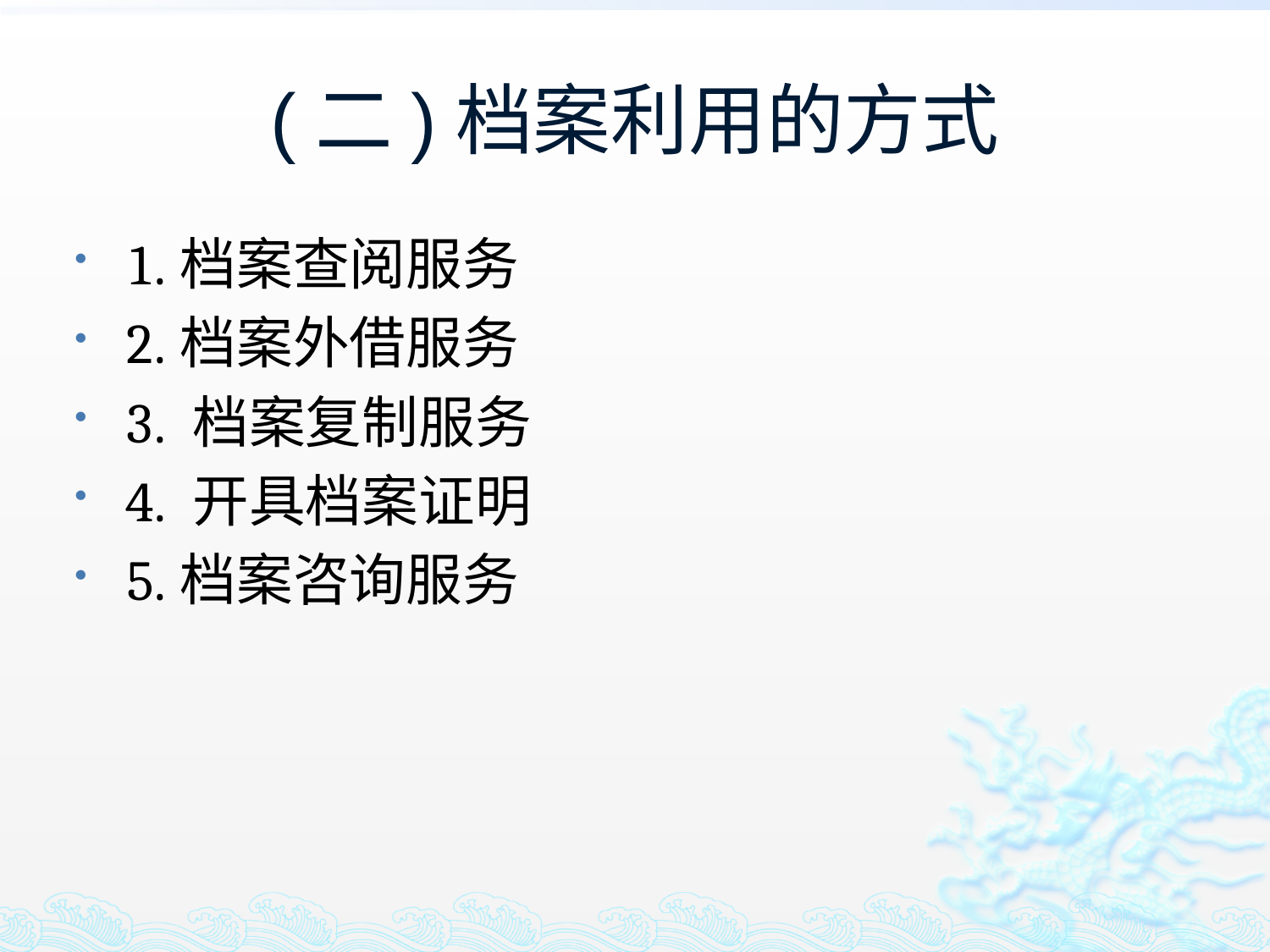

# (二)档案利用的方式
1.档案查阅服务
2.档案外借服务
3. 档案复制服务
4. 开具档案证明
5.档案咨询服务